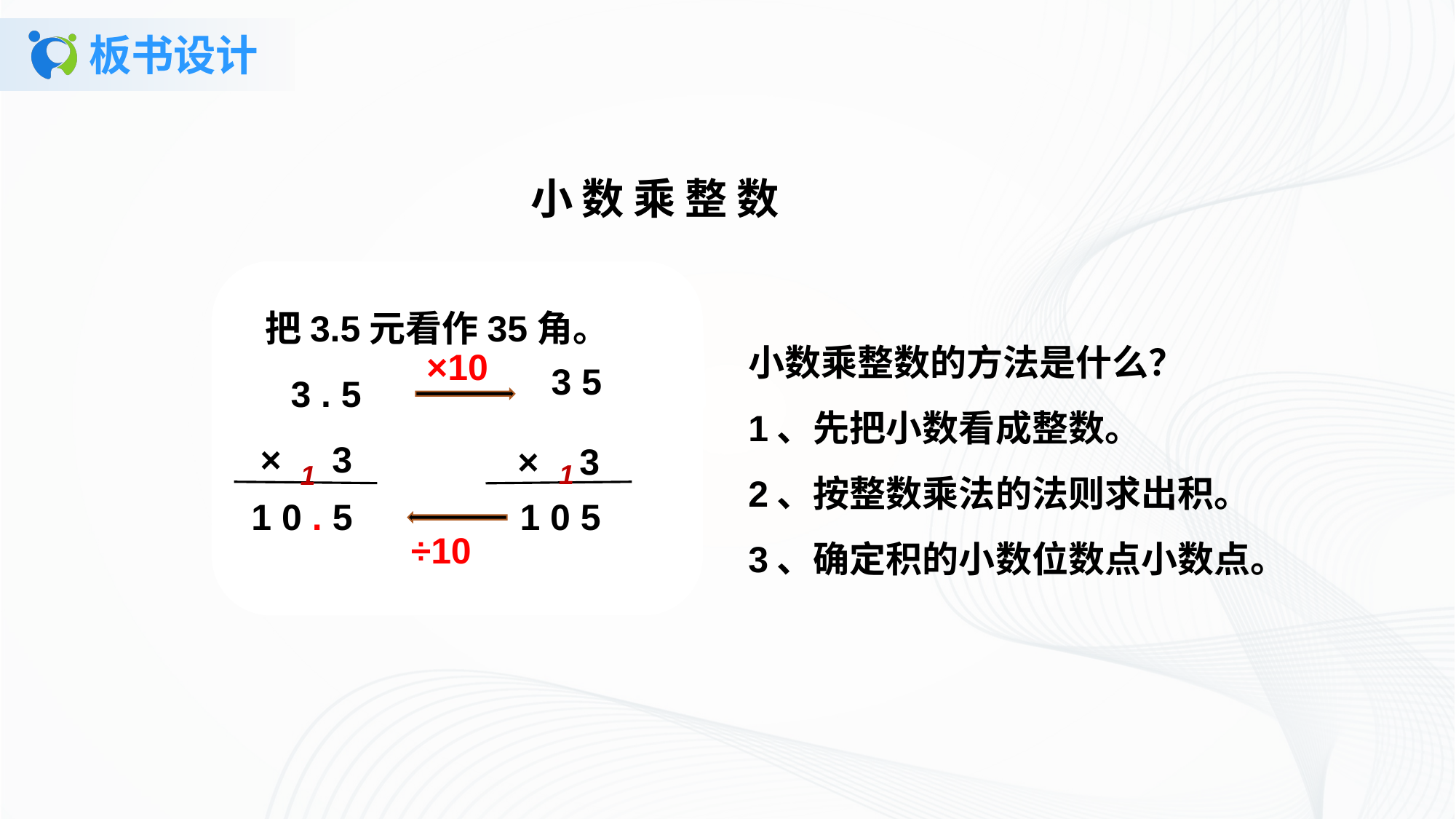

# 板书设计
小数乘整数
  把3.5元看作35角。
     3 . 5
  ×     3

小数乘整数的方法是什么？
1、先把小数看成整数。
2、按整数乘法的法则求出积。
3、确定积的小数位数点小数点。
×10
3 5

×    3
1 0 . 5
1 0 5

÷10
1
1